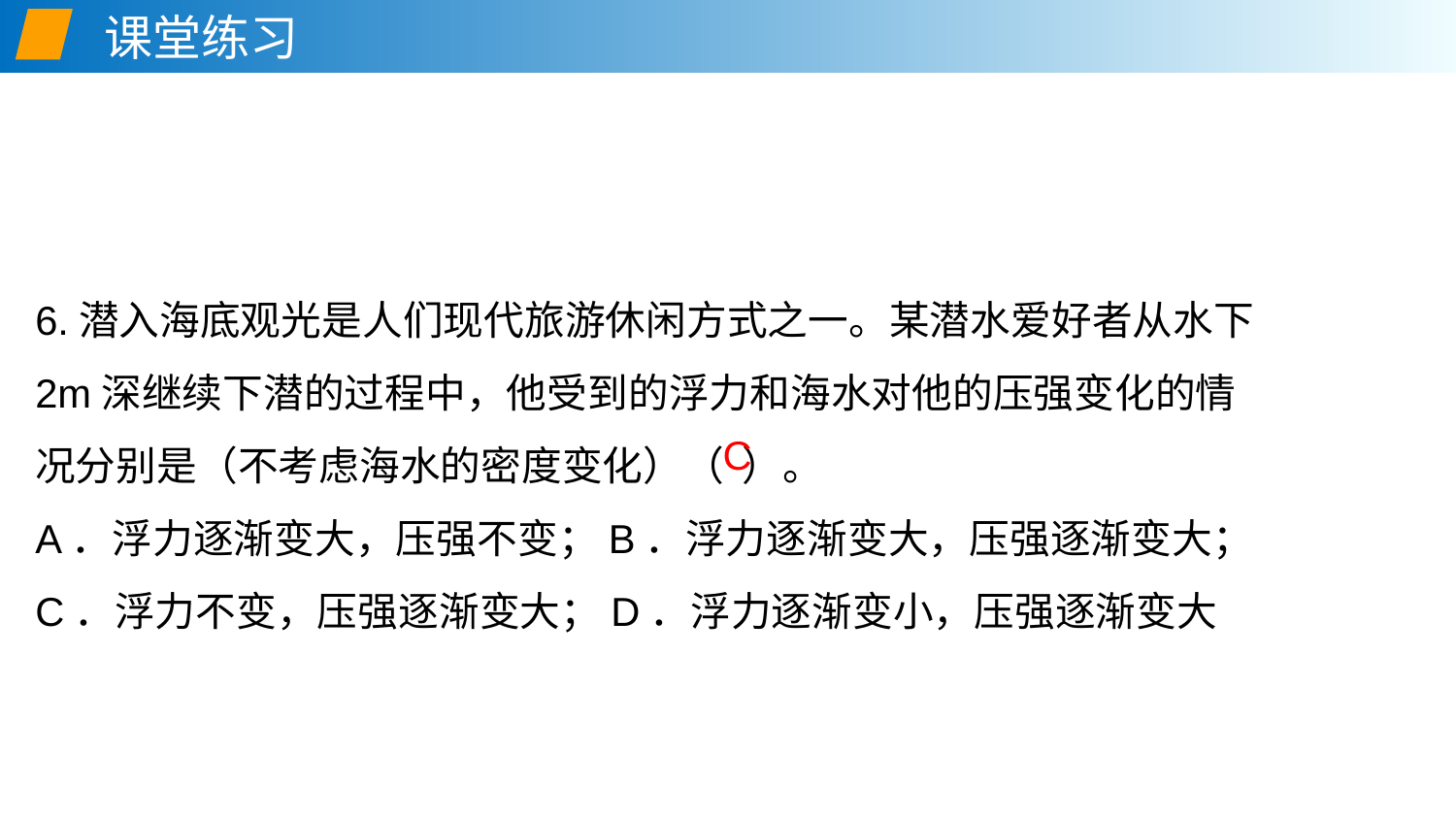

课堂练习
4
6.潜入海底观光是人们现代旅游休闲方式之一。某潜水爱好者从水下2m深继续下潜的过程中，他受到的浮力和海水对他的压强变化的情况分别是（不考虑海水的密度变化）（  ）。
A．浮力逐渐变大，压强不变；B．浮力逐渐变大，压强逐渐变大；
C．浮力不变，压强逐渐变大；D．浮力逐渐变小，压强逐渐变大
C